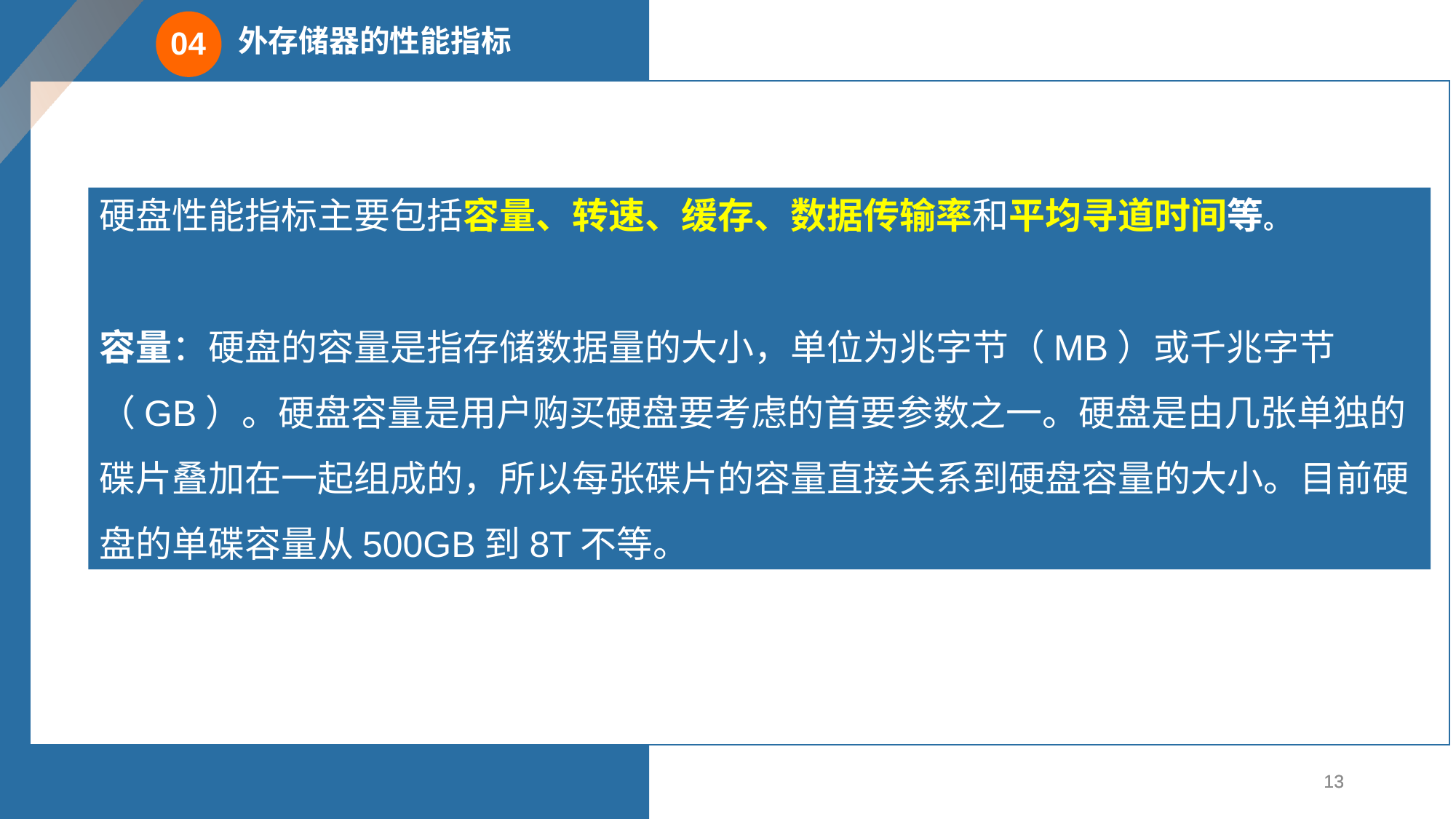

外存储器的性能指标
04
硬盘性能指标主要包括容量、转速、缓存、数据传输率和平均寻道时间等。

容量：硬盘的容量是指存储数据量的大小，单位为兆字节（MB）或千兆字节（GB）。硬盘容量是用户购买硬盘要考虑的首要参数之一。硬盘是由几张单独的碟片叠加在一起组成的，所以每张碟片的容量直接关系到硬盘容量的大小。目前硬盘的单碟容量从500GB到8T不等。